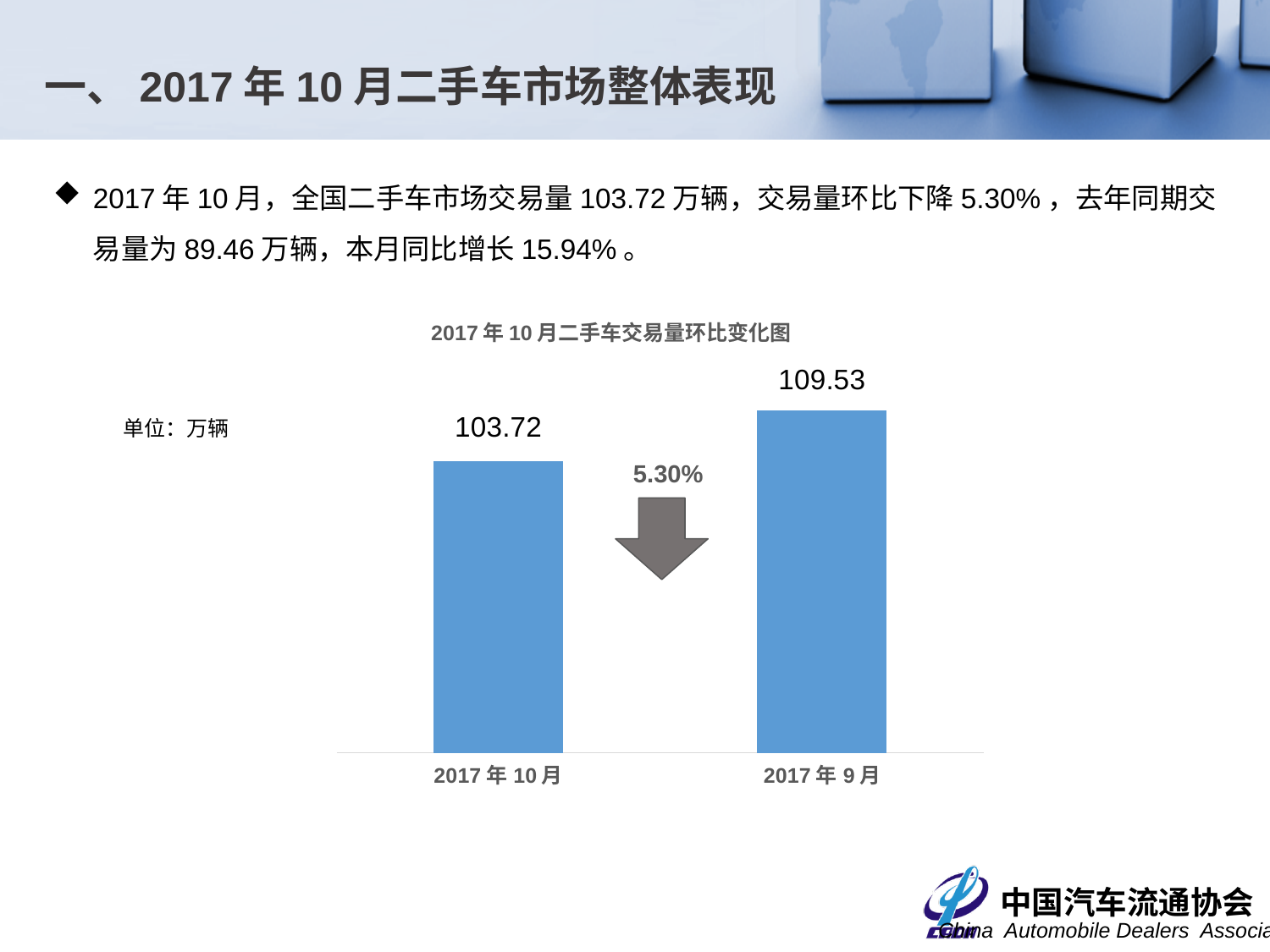

一、2017年10月二手车市场整体表现
2017年10月，全国二手车市场交易量103.72万辆，交易量环比下降5.30%，去年同期交易量为89.46万辆，本月同比增长15.94%。

### Chart: 2017年10月二手车交易量环比变化图

| Category |  |
|---|---|
| 43009 | 103.71950000000002 |
| 42979 | 109.5323 |
单位：万辆
5.30%